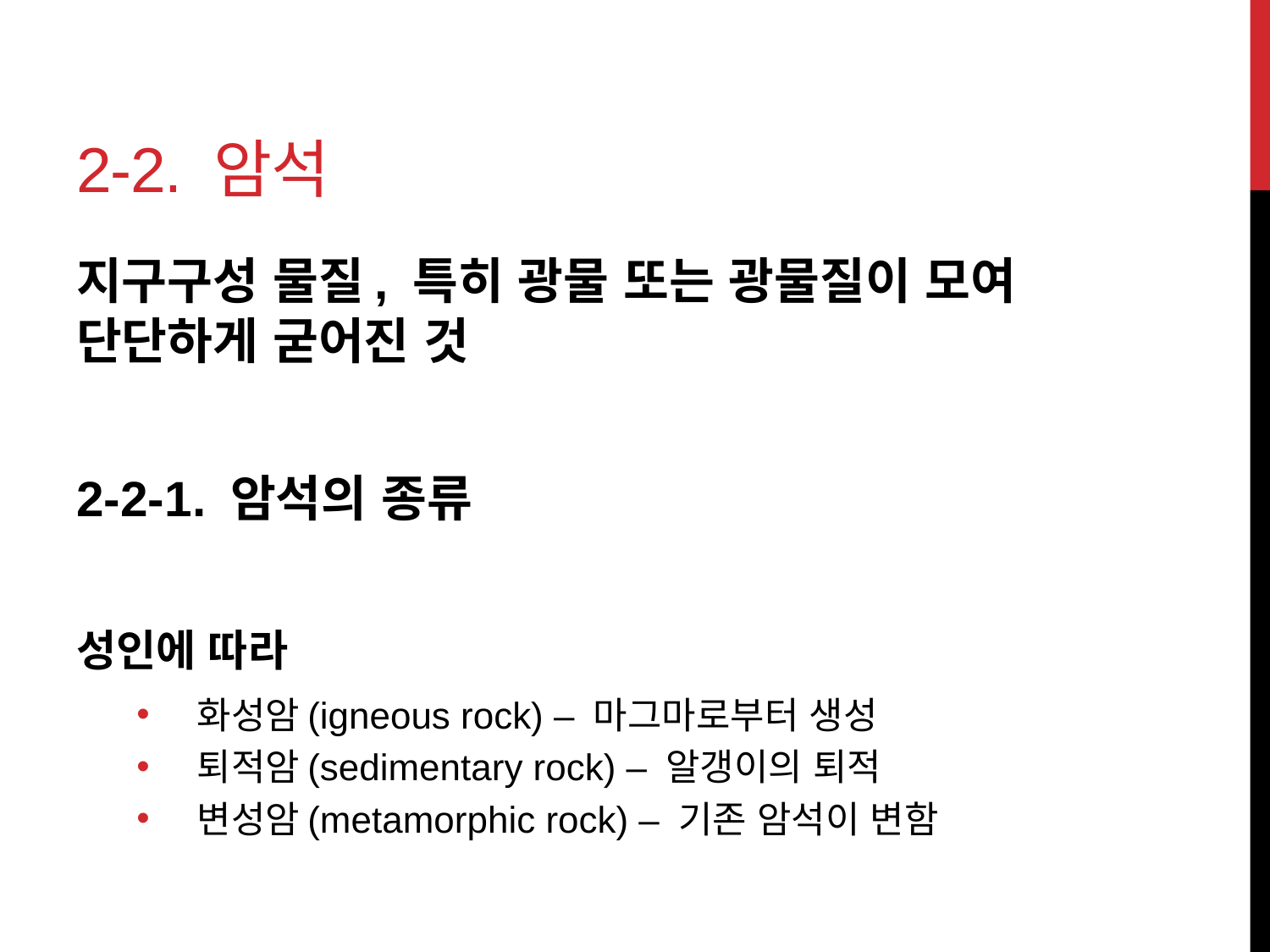

# 2-2. 암석
지구구성 물질, 특히 광물 또는 광물질이 모여 단단하게 굳어진 것

2-2-1. 암석의 종류

성인에 따라
화성암(igneous rock) – 마그마로부터 생성
퇴적암(sedimentary rock) – 알갱이의 퇴적
변성암(metamorphic rock) – 기존 암석이 변함